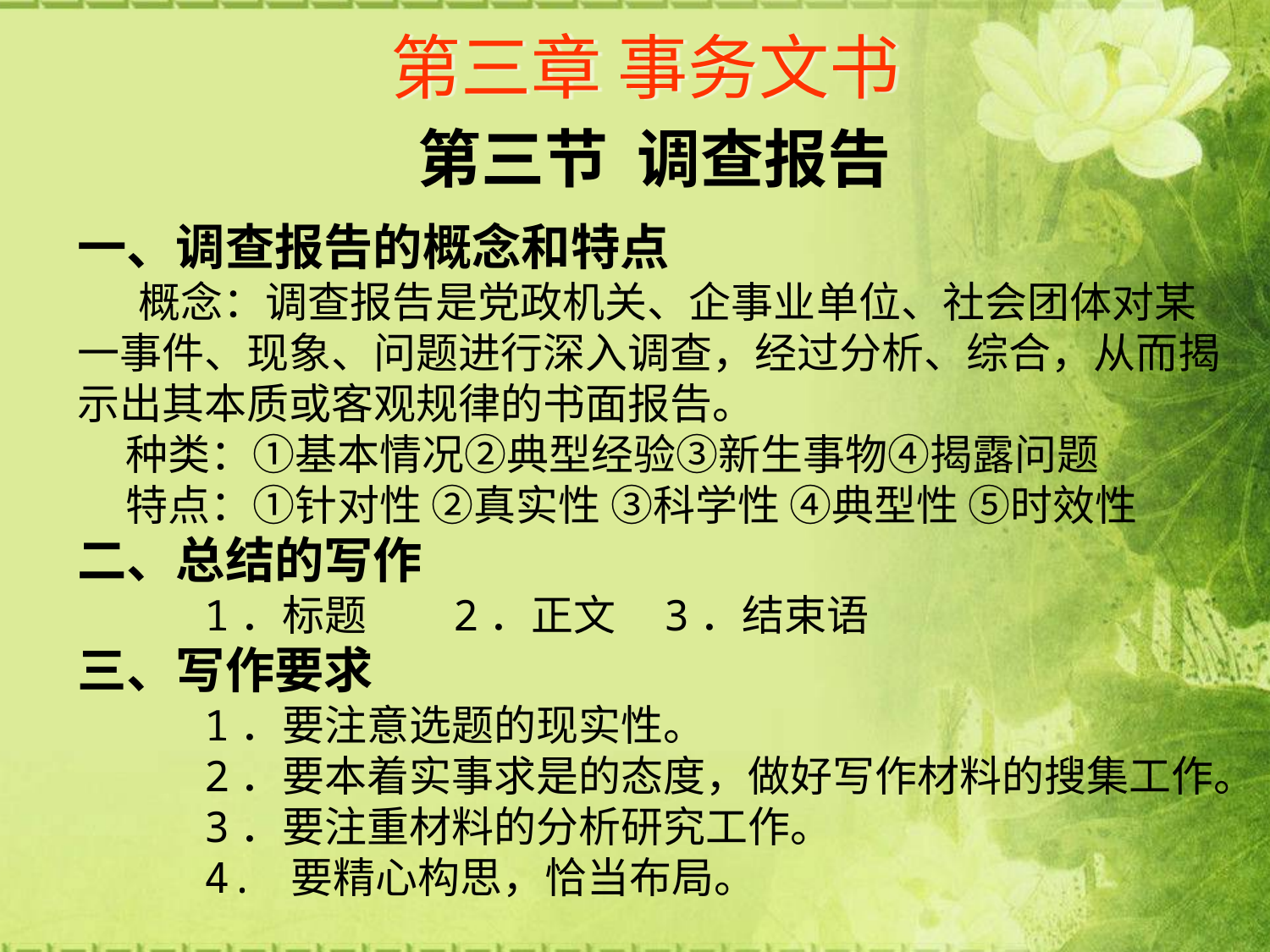

# 第三章 事务文书
第三节  调查报告
一、调查报告的概念和特点
　  概念：调查报告是党政机关、企事业单位、社会团体对某一事件、现象、问题进行深入调查，经过分析、综合，从而揭示出其本质或客观规律的书面报告。
    种类：①基本情况②典型经验③新生事物④揭露问题
    特点：①针对性 ②真实性 ③科学性 ④典型性 ⑤时效性
二、总结的写作
     1．标题        2．正文    3．结束语
三、写作要求
     1．要注意选题的现实性。
     2．要本着实事求是的态度，做好写作材料的搜集工作。
     3．要注重材料的分析研究工作。
     4. 要精心构思，恰当布局。